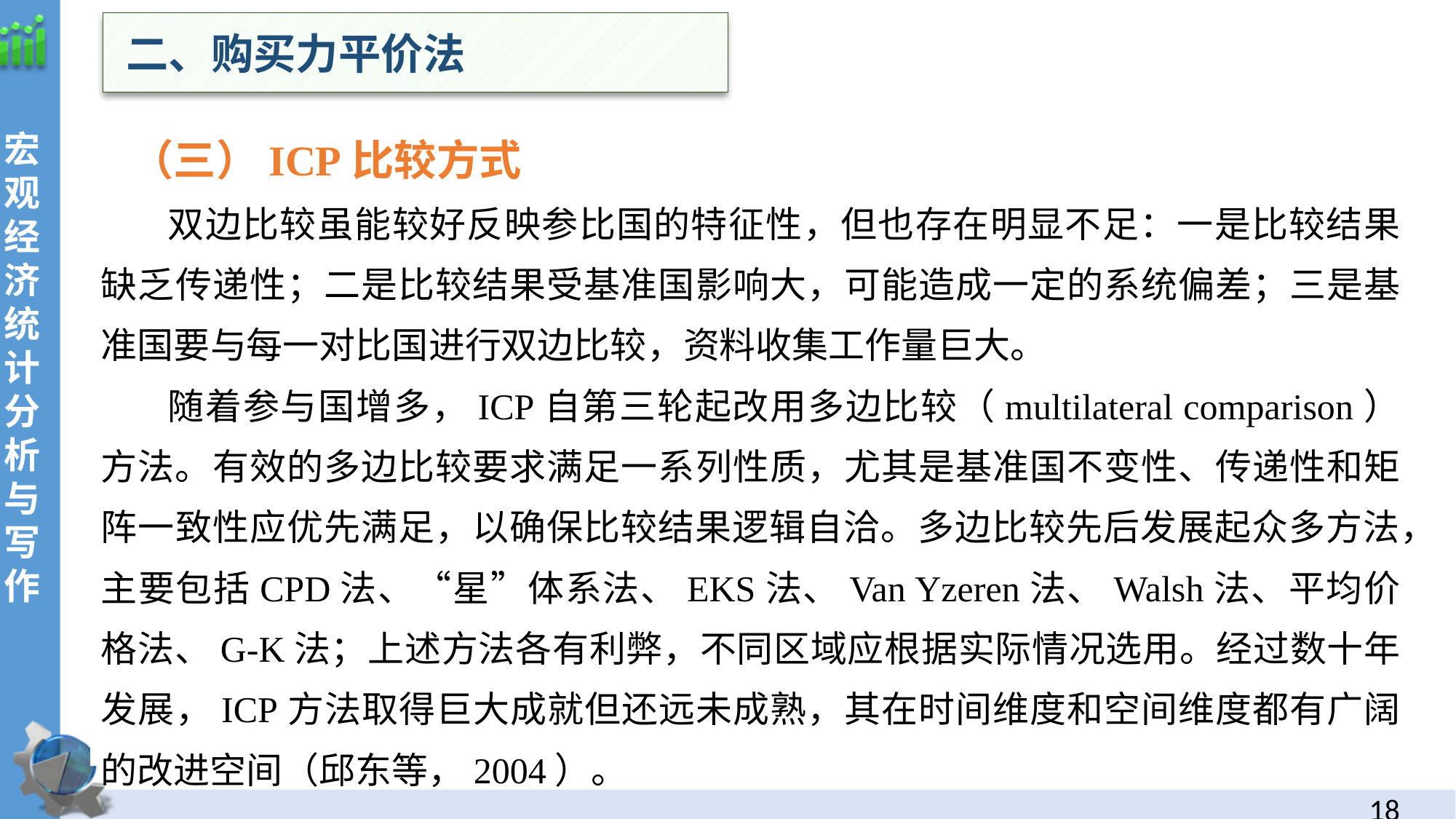

二、购买力平价法
   （三）ICP比较方式
双边比较虽能较好反映参比国的特征性，但也存在明显不足：一是比较结果缺乏传递性；二是比较结果受基准国影响大，可能造成一定的系统偏差；三是基准国要与每一对比国进行双边比较，资料收集工作量巨大。
随着参与国增多，ICP自第三轮起改用多边比较（multilateral comparison）方法。有效的多边比较要求满足一系列性质，尤其是基准国不变性、传递性和矩阵一致性应优先满足，以确保比较结果逻辑自洽。多边比较先后发展起众多方法，主要包括CPD法、“星”体系法、EKS法、Van Yzeren法、Walsh法、平均价格法、G-K法；上述方法各有利弊，不同区域应根据实际情况选用。经过数十年发展，ICP方法取得巨大成就但还远未成熟，其在时间维度和空间维度都有广阔的改进空间（邱东等，2004）。

18